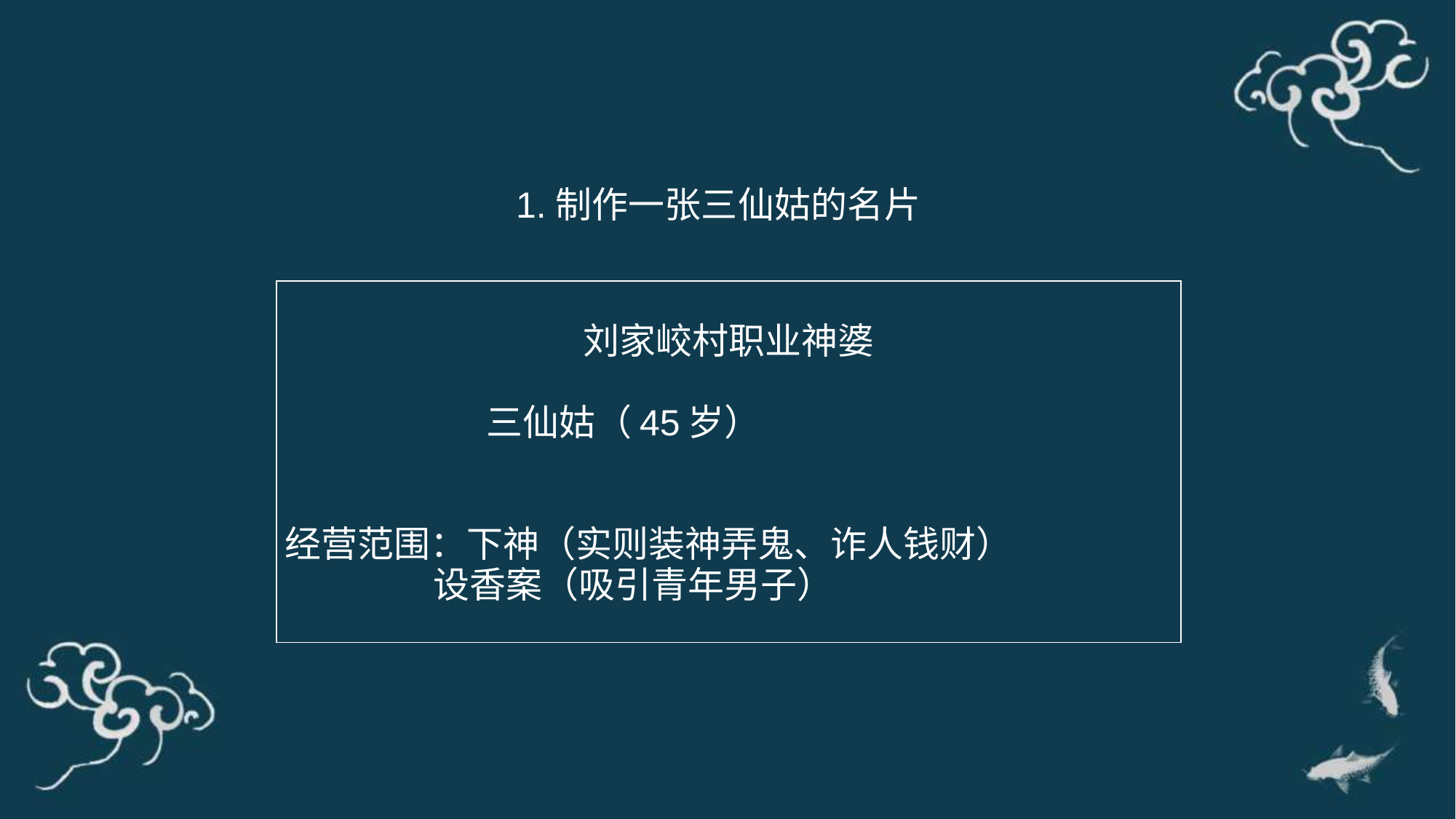

1.制作一张三仙姑的名片
| 刘家峧村职业神婆   三仙姑（45岁） 经营范围：下神（实则装神弄鬼、诈人钱财） 设香案（吸引青年男子） |
| --- |